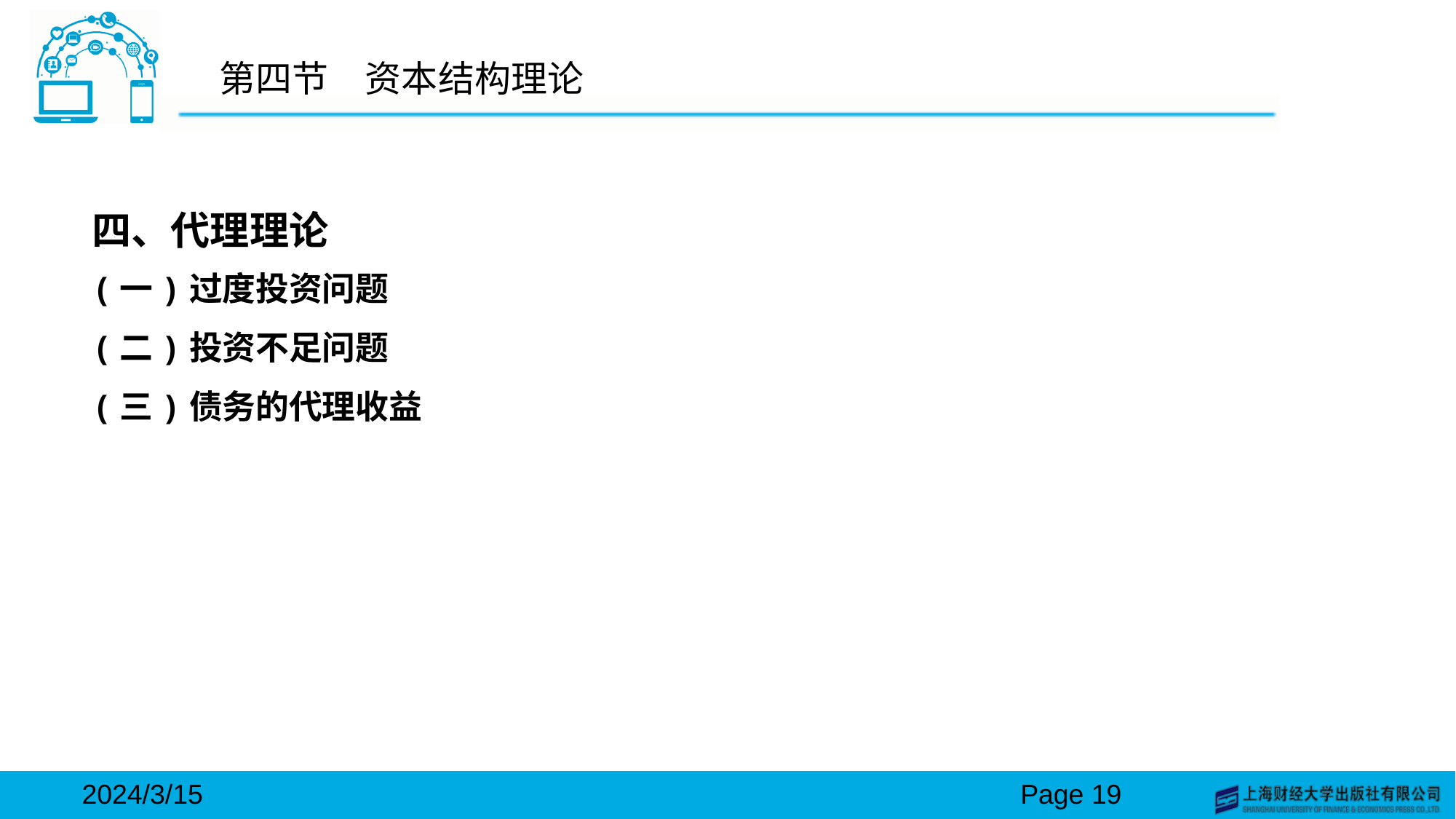

# 第四节　资本结构理论
四、代理理论
(一)过度投资问题
(二)投资不足问题
(三)债务的代理收益

2024/3/15
Page 19